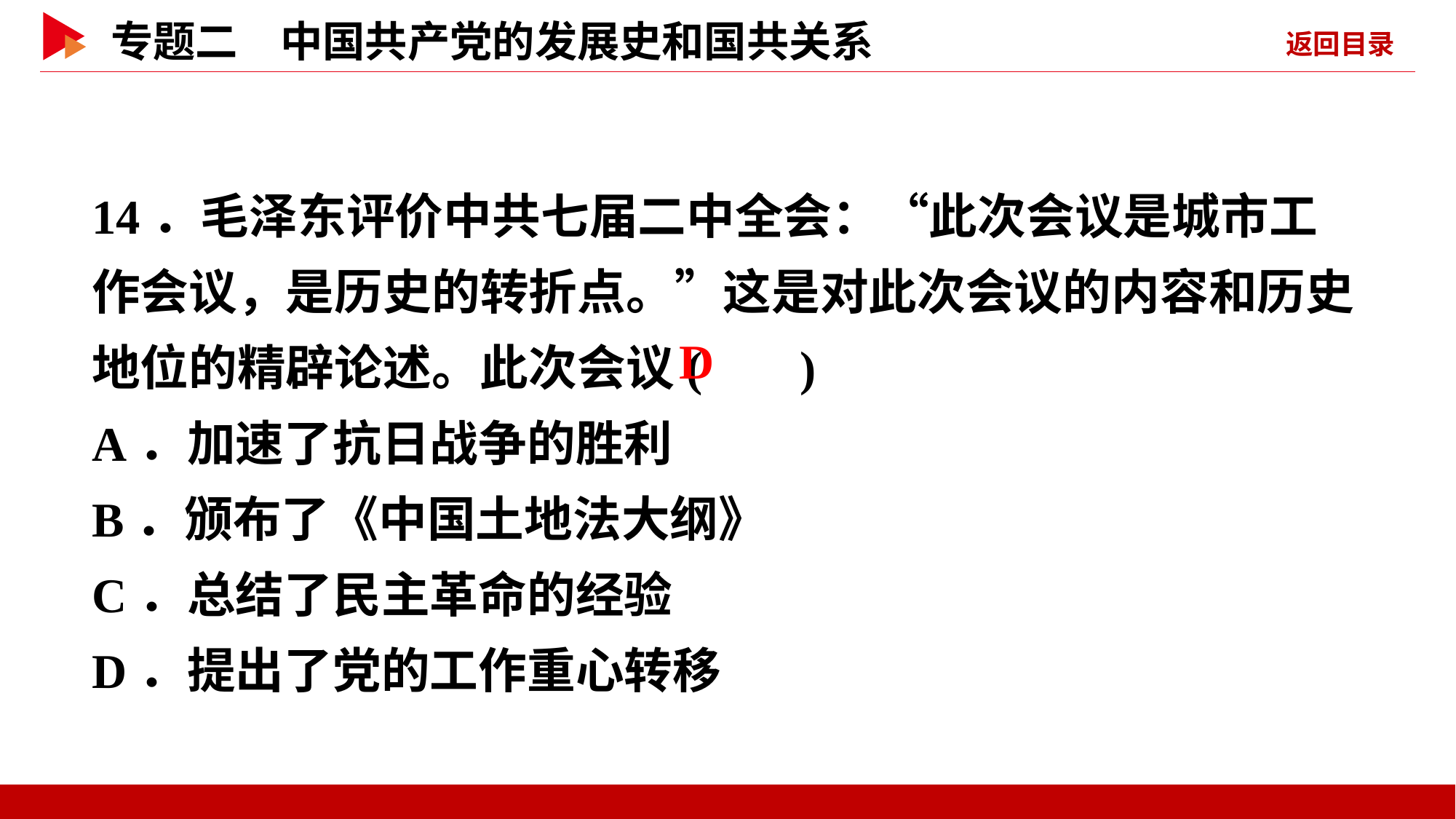

14．毛泽东评价中共七届二中全会：“此次会议是城市工作会议，是历史的转折点。”这是对此次会议的内容和历史地位的精辟论述。此次会议(        )
A．加速了抗日战争的胜利
B．颁布了《中国土地法大纲》
C．总结了民主革命的经验
D．提出了党的工作重心转移
   D